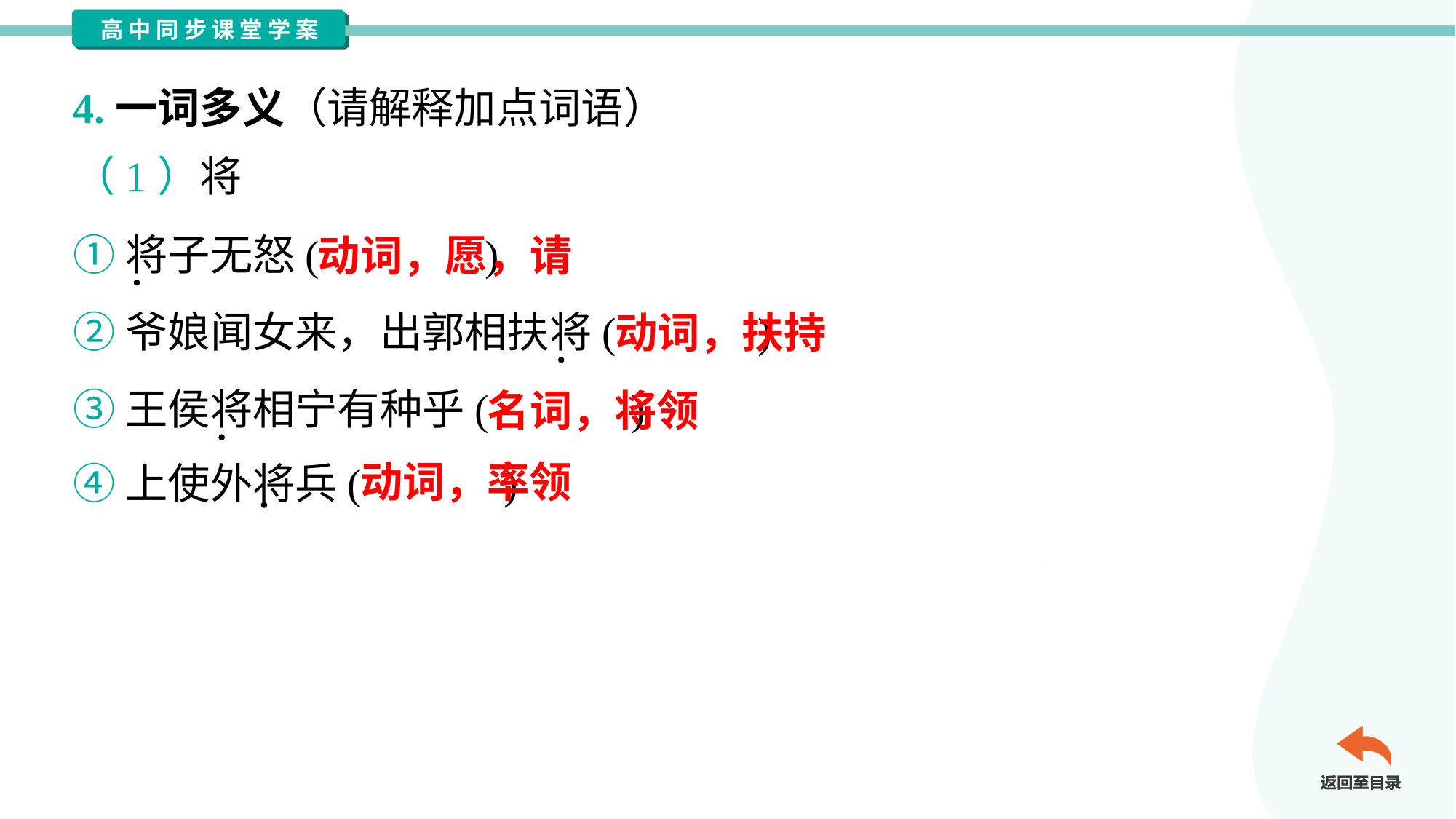

4.一词多义（请解释加点词语）
（1）将
①将子无怒(              )
②爷娘闻女来，出郭相扶将(            )
③王侯将相宁有种乎(            )
④上使外将兵(            )
动词，愿，请
动词，扶持

名词，将领

动词，率领